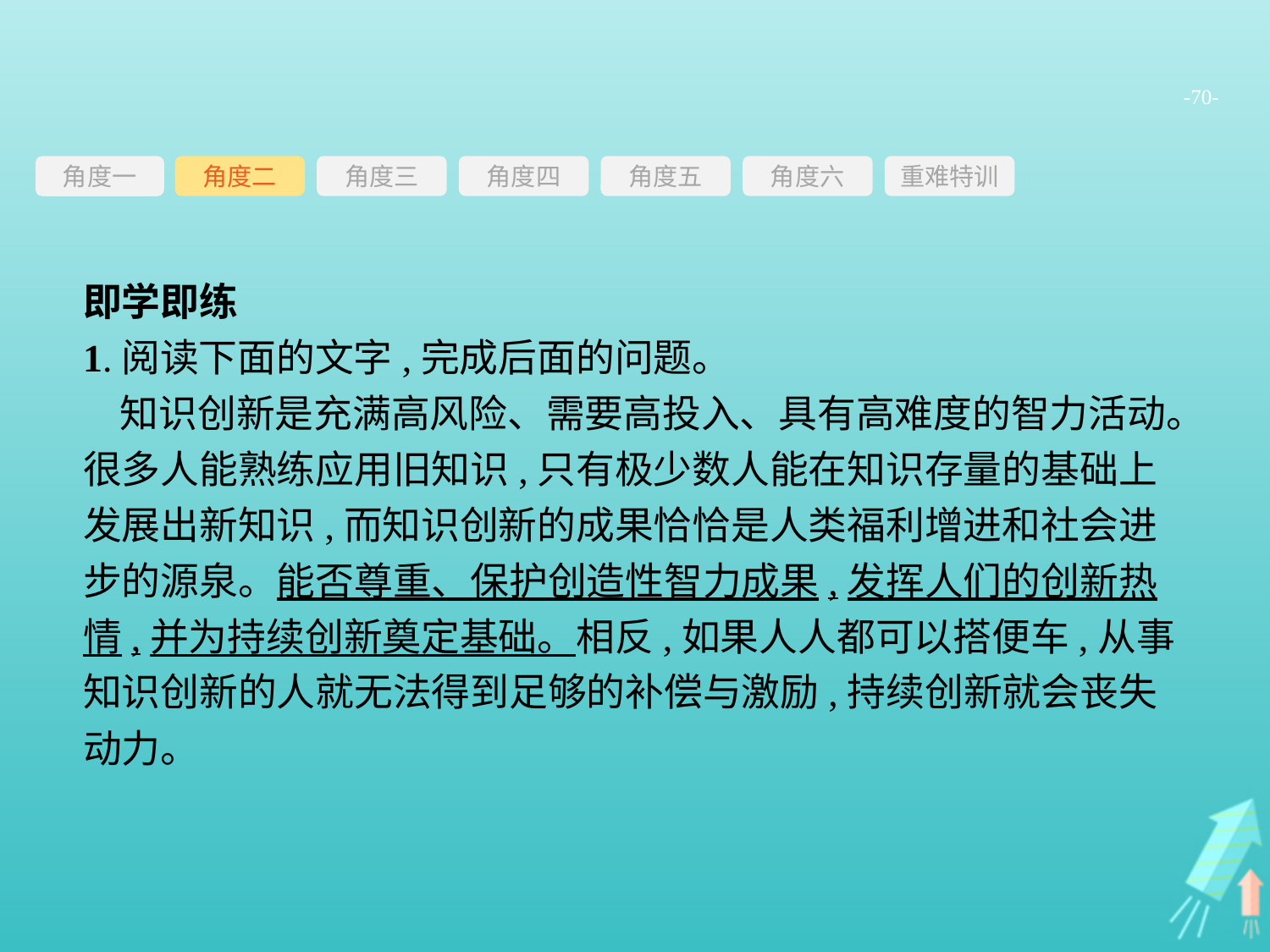

-70-
角度三
角度四
角度五
角度六
重难特训
角度二
角度一
即学即练
1.阅读下面的文字,完成后面的问题。
知识创新是充满高风险、需要高投入、具有高难度的智力活动。很多人能熟练应用旧知识,只有极少数人能在知识存量的基础上发展出新知识,而知识创新的成果恰恰是人类福利增进和社会进步的源泉。能否尊重、保护创造性智力成果,发挥人们的创新热情,并为持续创新奠定基础。相反,如果人人都可以搭便车,从事知识创新的人就无法得到足够的补偿与激励,持续创新就会丧失动力。